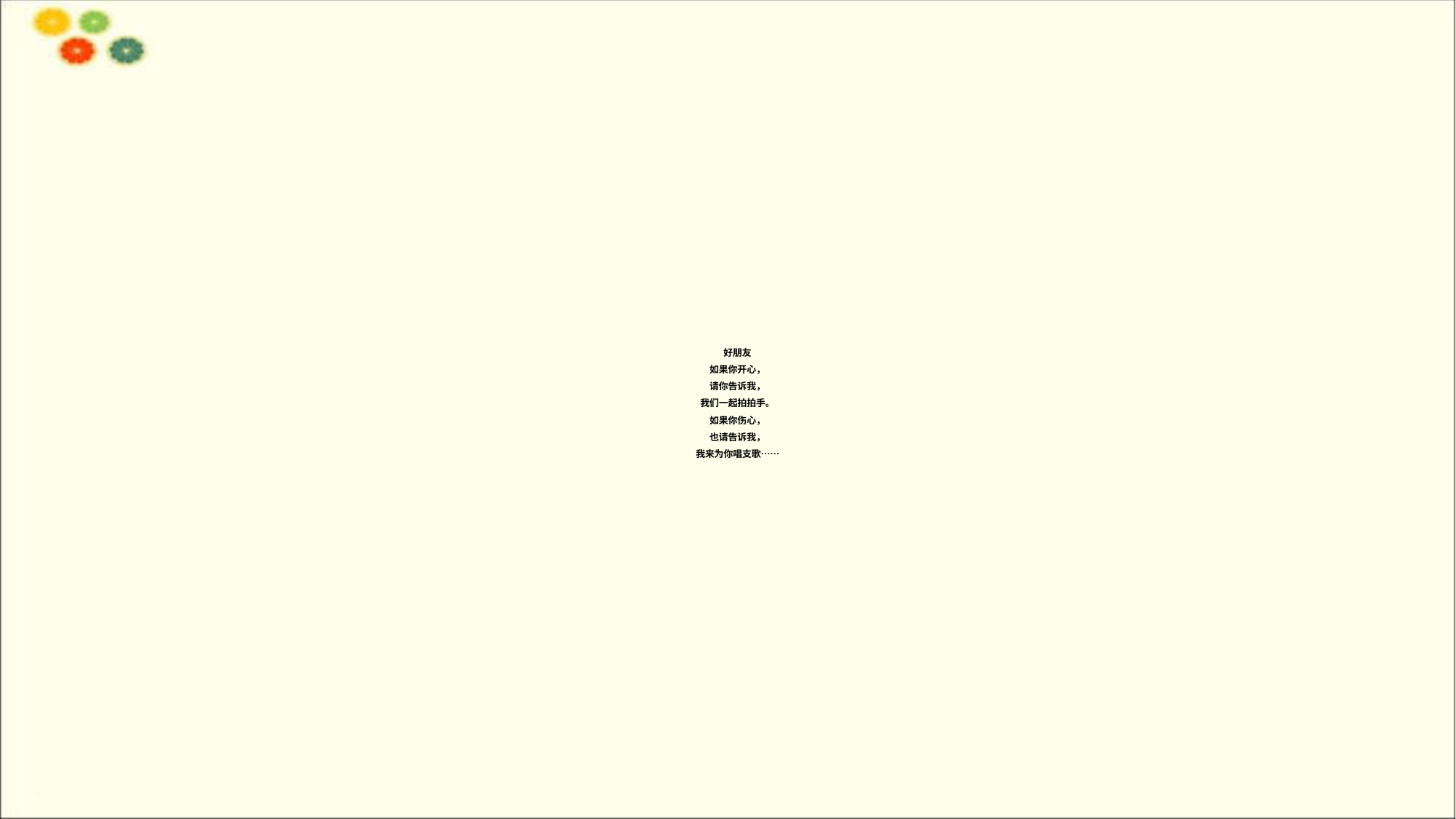

# 好朋友 如果你开心， 请你告诉我， 我们一起拍拍手。 如果你伤心， 也请告诉我， 我来为你唱支歌……